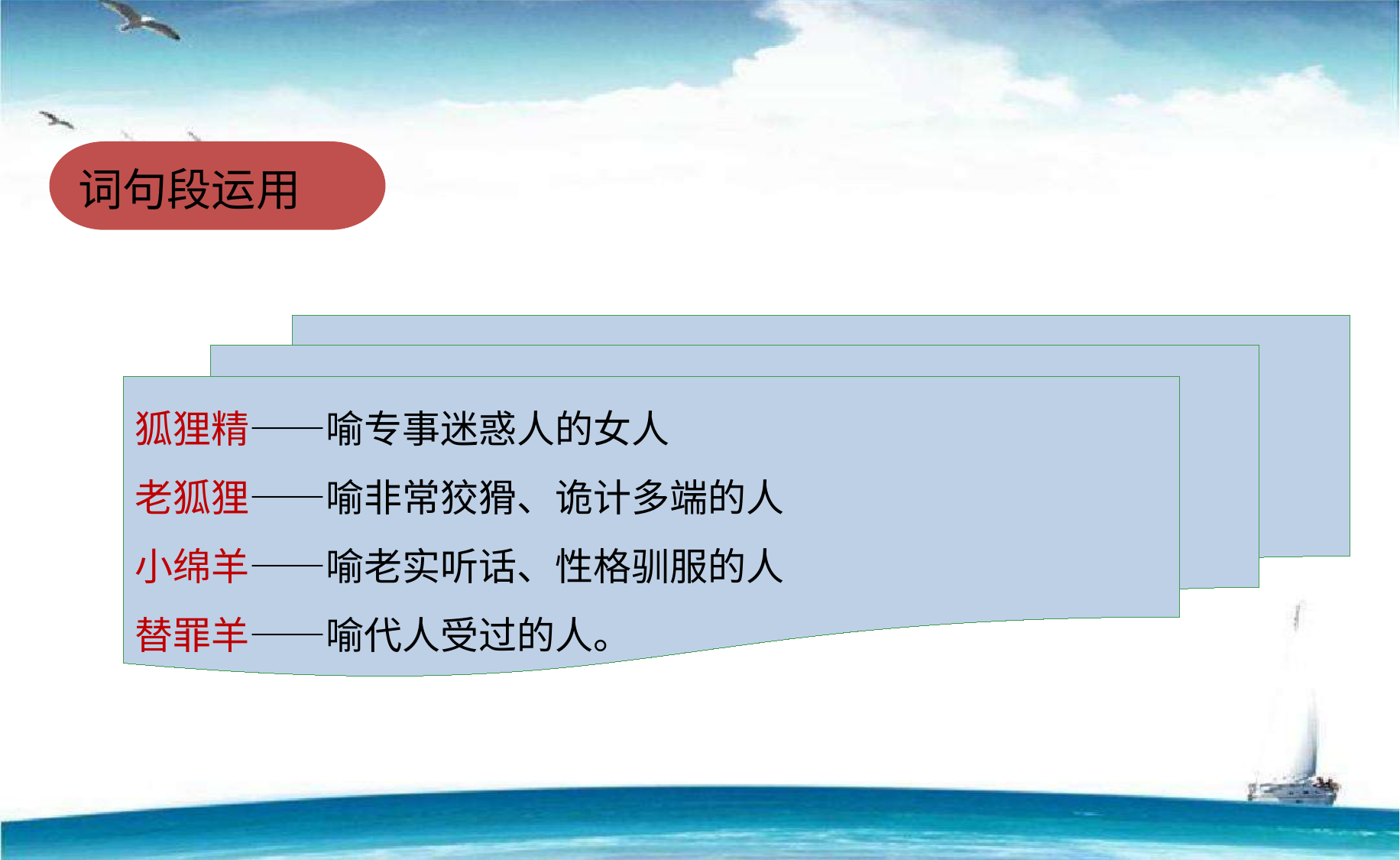

词句段运用
狐狸精——喻专事迷惑人的女人
老狐狸——喻非常狡猾、诡计多端的人
小绵羊——喻老实听话、性格驯服的人
替罪羊——喻代人受过的人。